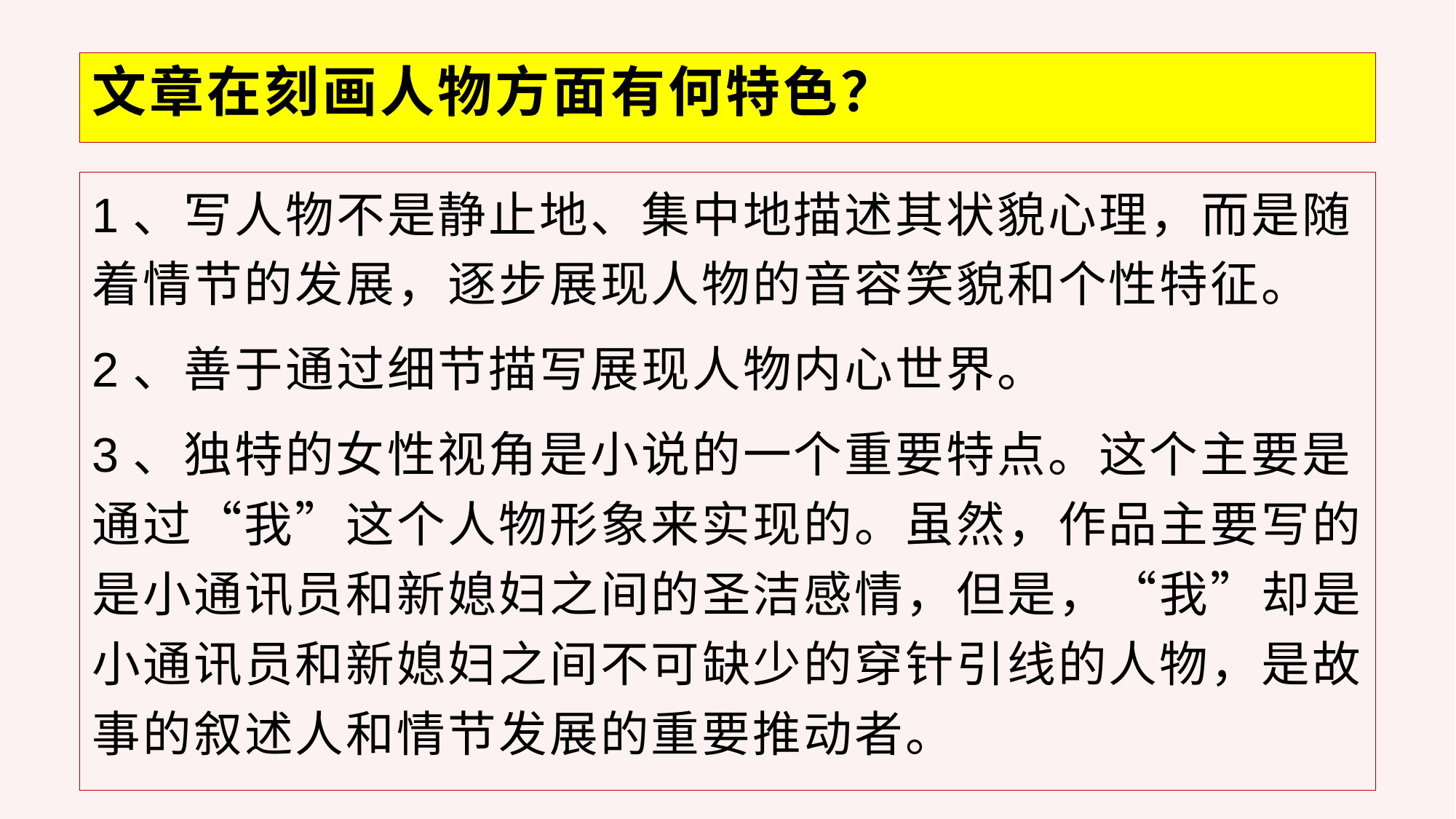

# 文章在刻画人物方面有何特色？
1、写人物不是静止地、集中地描述其状貌心理，而是随着情节的发展，逐步展现人物的音容笑貌和个性特征。
2、善于通过细节描写展现人物内心世界。
3、独特的女性视角是小说的一个重要特点。这个主要是通过“我”这个人物形象来实现的。虽然，作品主要写的是小通讯员和新媳妇之间的圣洁感情，但是，“我”却是小通讯员和新媳妇之间不可缺少的穿针引线的人物，是故事的叙述人和情节发展的重要推动者。